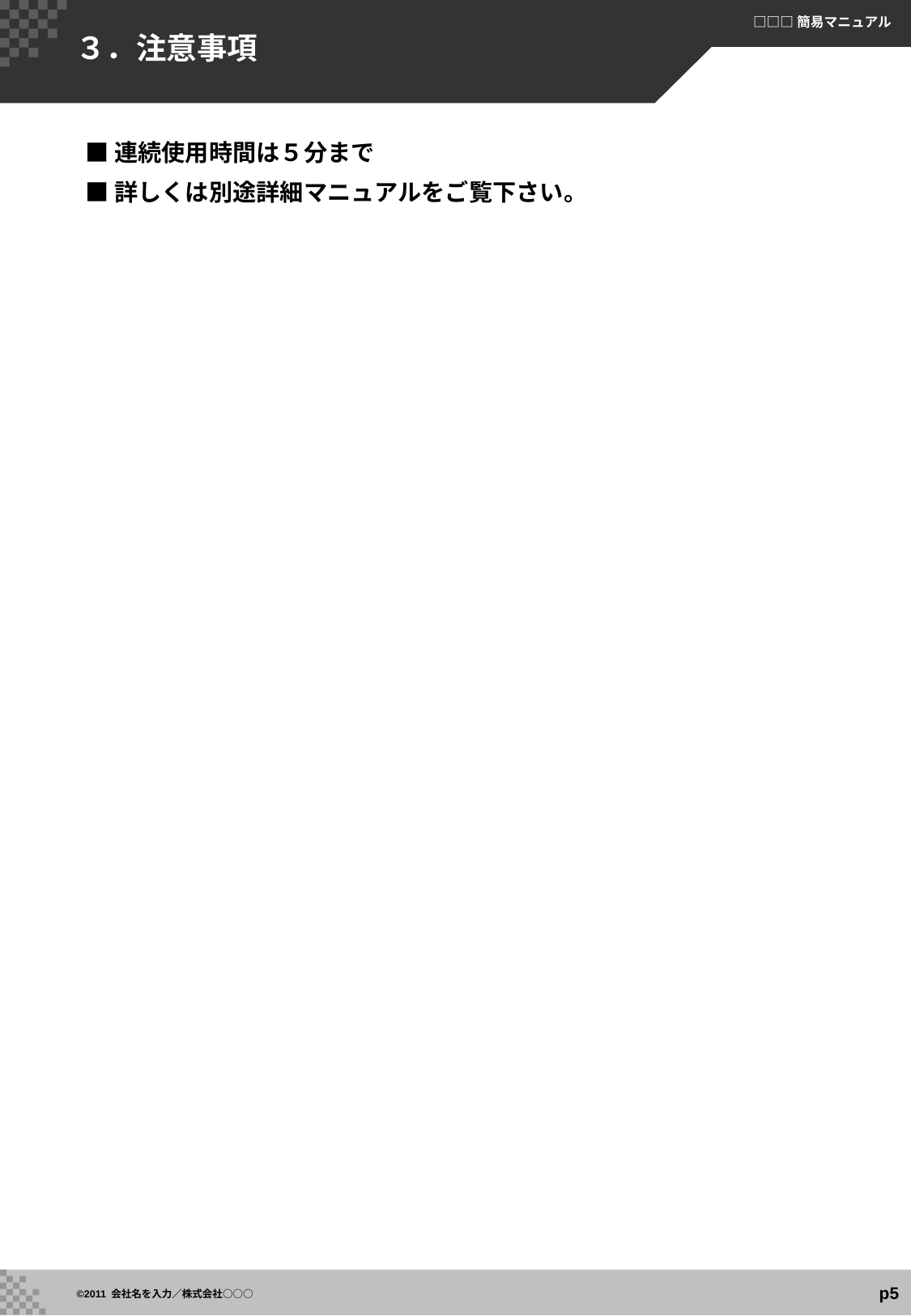

# ３．注意事項
■連続使用時間は５分まで
■詳しくは別途詳細マニュアルをご覧下さい。
p5